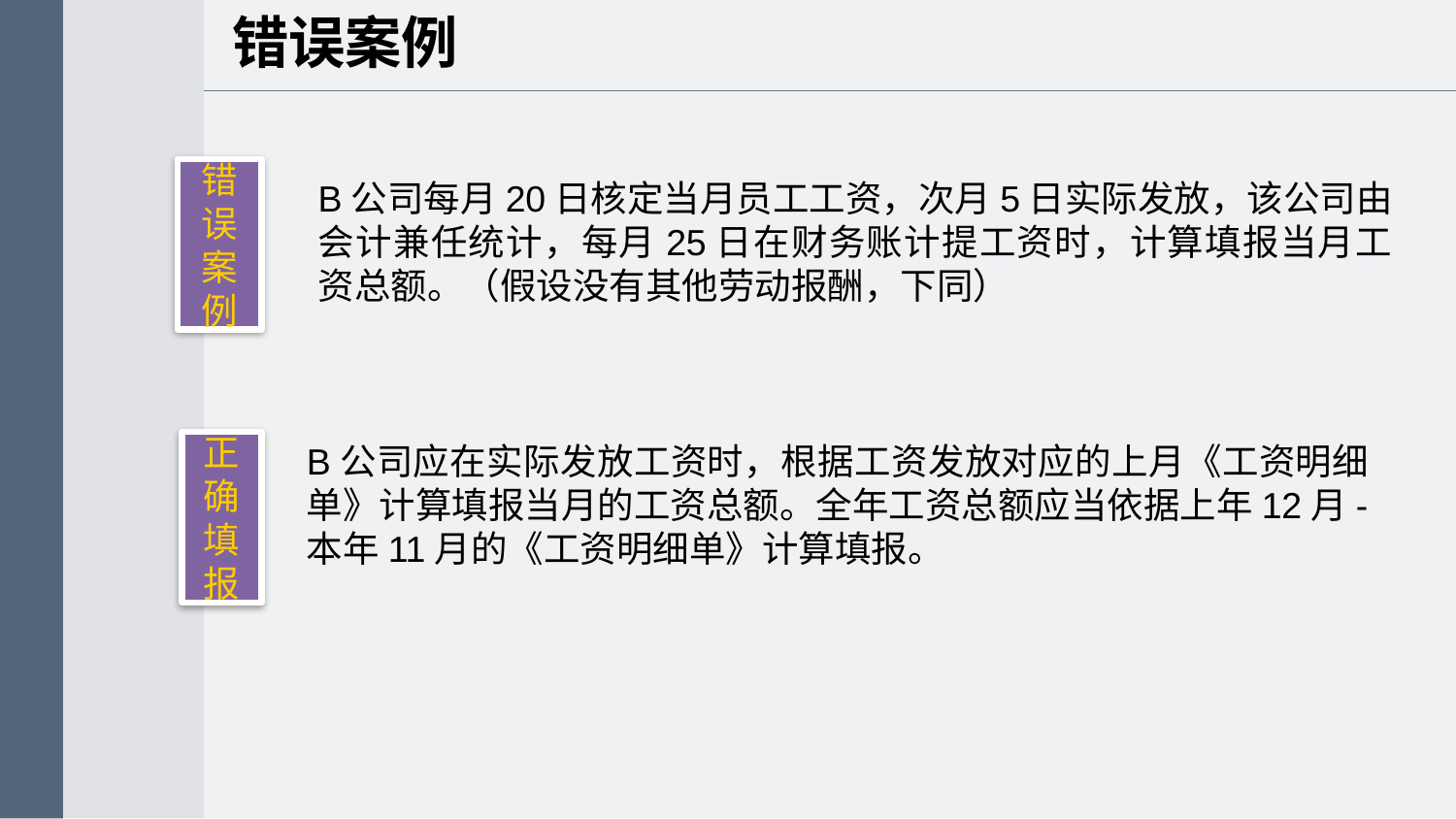

错误案例
错误案例
B公司每月20日核定当月员工工资，次月5日实际发放，该公司由会计兼任统计，每月25日在财务账计提工资时，计算填报当月工资总额。（假设没有其他劳动报酬，下同）
正确填报
B公司应在实际发放工资时，根据工资发放对应的上月《工资明细单》计算填报当月的工资总额。全年工资总额应当依据上年12月-本年11月的《工资明细单》计算填报。